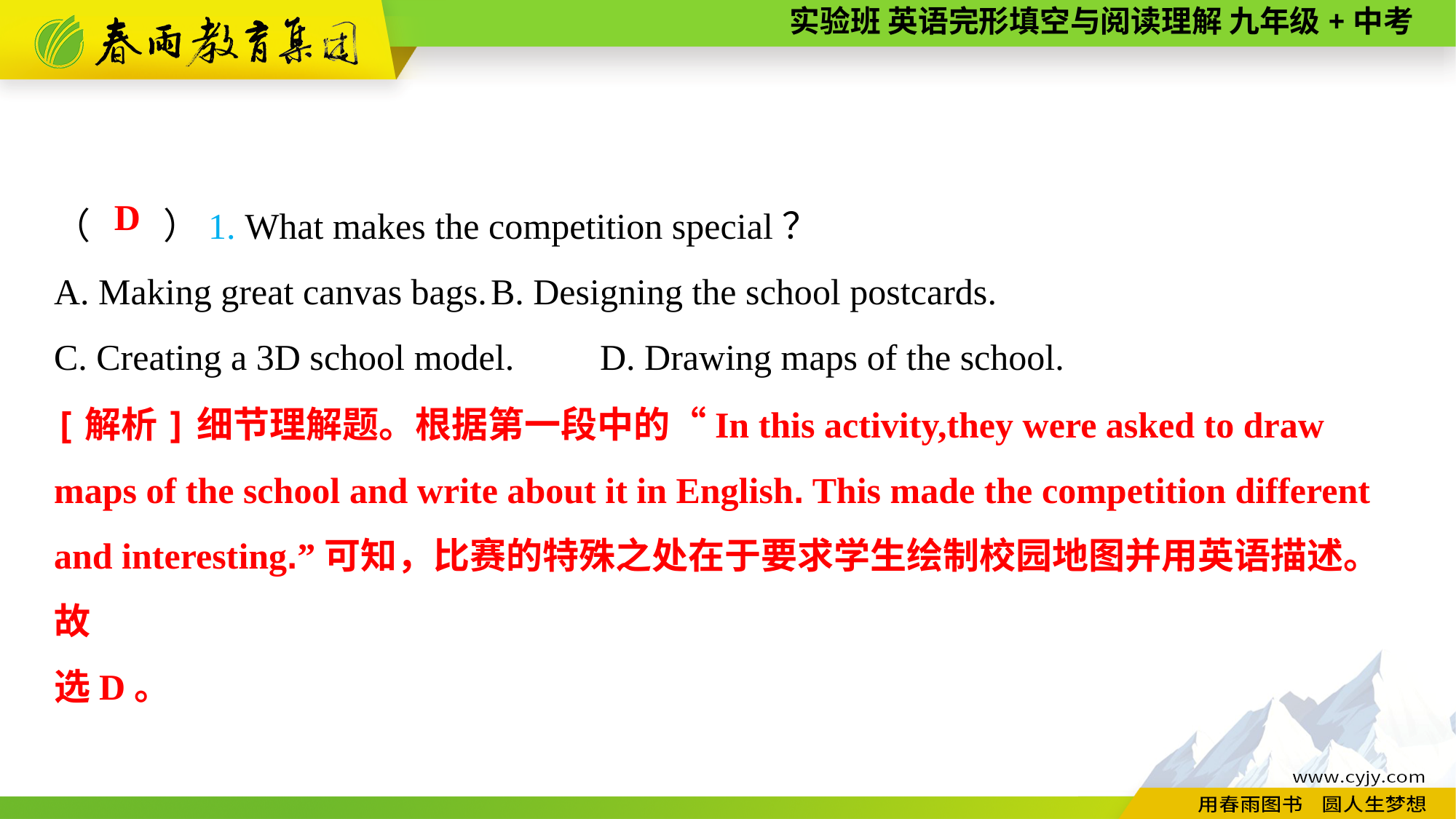

（　　）1. What makes the competition special？
A. Making great canvas bags.	B. Designing the school postcards.
C. Creating a 3D school model.	D. Drawing maps of the school.
D
[解析]细节理解题。根据第一段中的“In this activity,they were asked to draw maps of the school and write about it in English. This made the competition different and interesting.”可知，比赛的特殊之处在于要求学生绘制校园地图并用英语描述。故
选D。